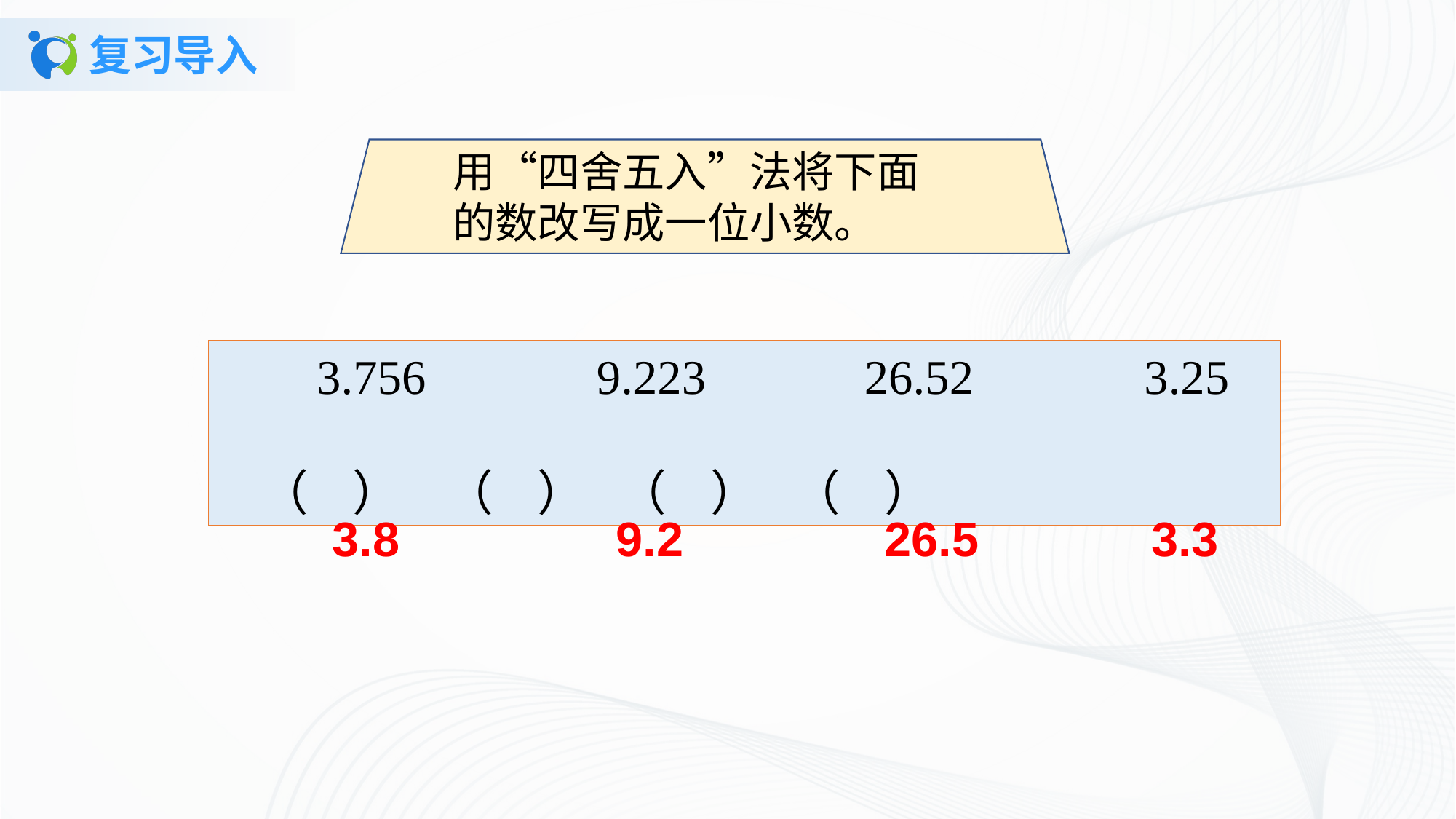

# 复习导入

用“四舍五入”法将下面的数改写成一位小数。
        3.756              9.223             26.52              3.25  （    ）    （    ）   （    ）   （    ）
3.8
9.2
26.5
3.3